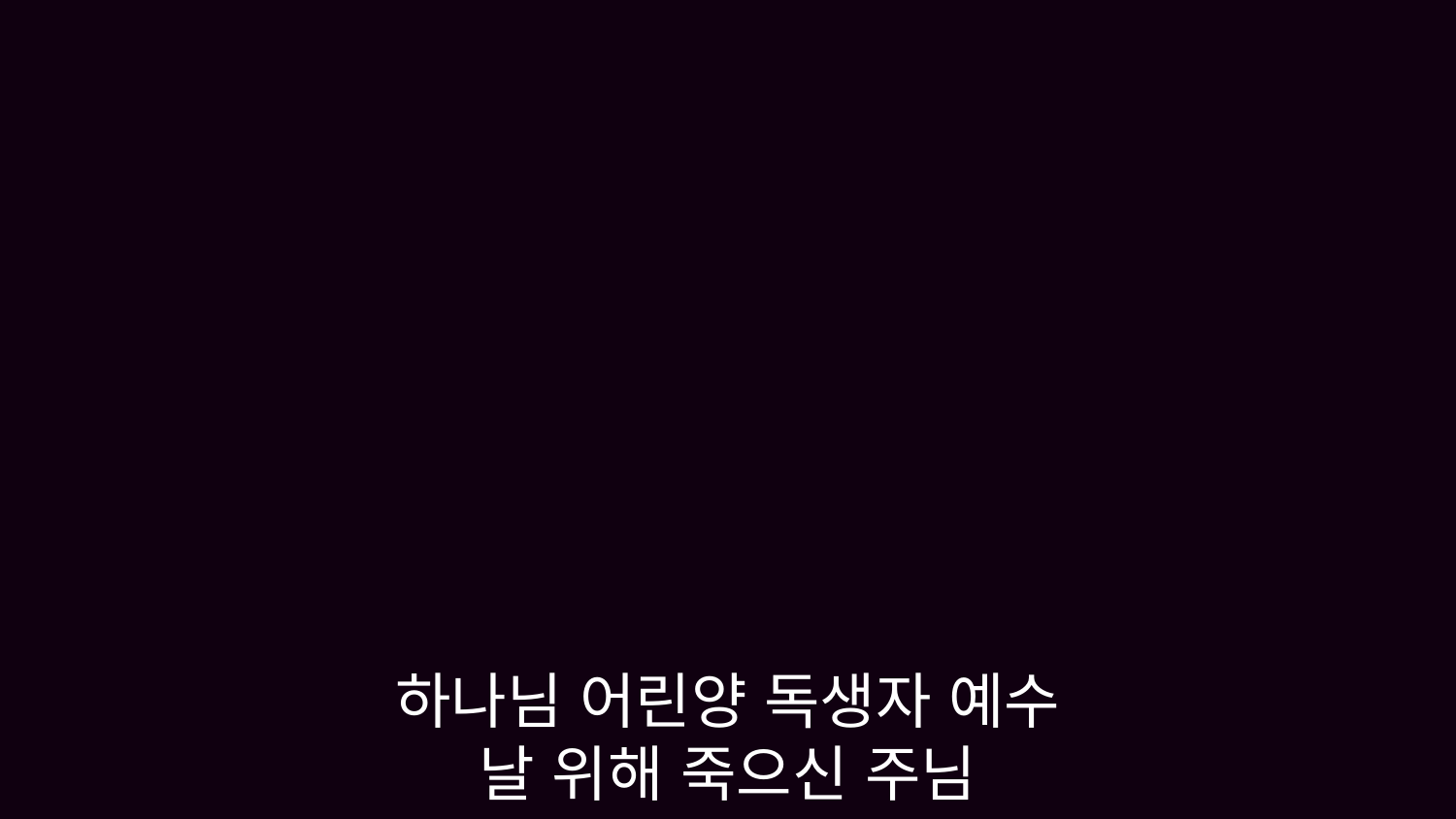

# 하나님 어린양 독생자 예수 날 위해 죽으신 주님